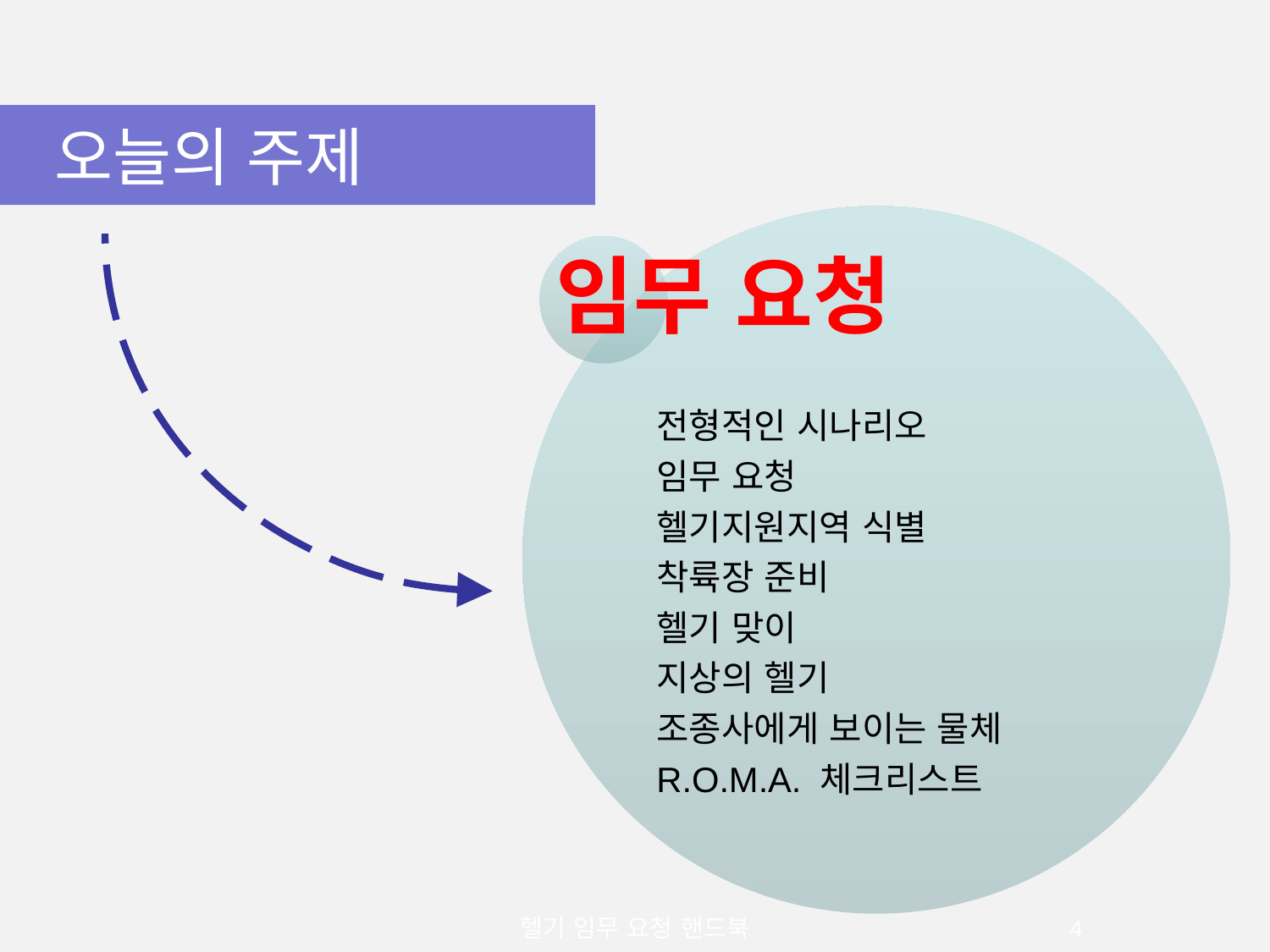

오늘의 주제
임무 요청
전형적인 시나리오
임무 요청
헬기지원지역 식별
착륙장 준비
헬기 맞이
지상의 헬기
조종사에게 보이는 물체
R.O.M.A. 체크리스트
헬기 임무 요청 핸드북
4